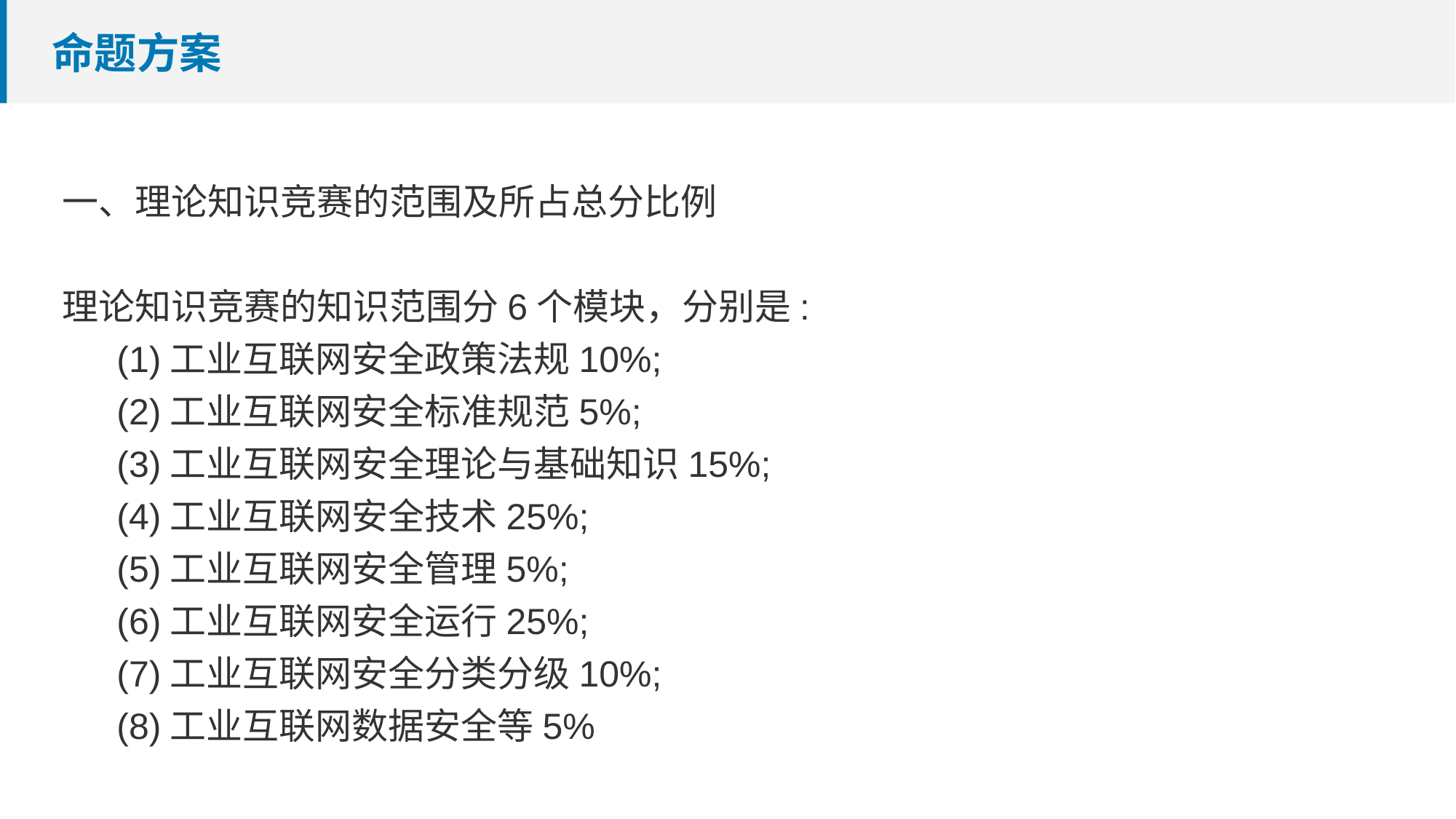

# 命题方案
一、理论知识竞赛的范围及所占总分比例

理论知识竞赛的知识范围分6个模块，分别是:
(1)工业互联网安全政策法规10%;
(2)工业互联网安全标准规范5%;
(3)工业互联网安全理论与基础知识15%;
(4)工业互联网安全技术25%;
(5)工业互联网安全管理5%;
(6)工业互联网安全运行25%;
(7)工业互联网安全分类分级10%;
(8)工业互联网数据安全等5%